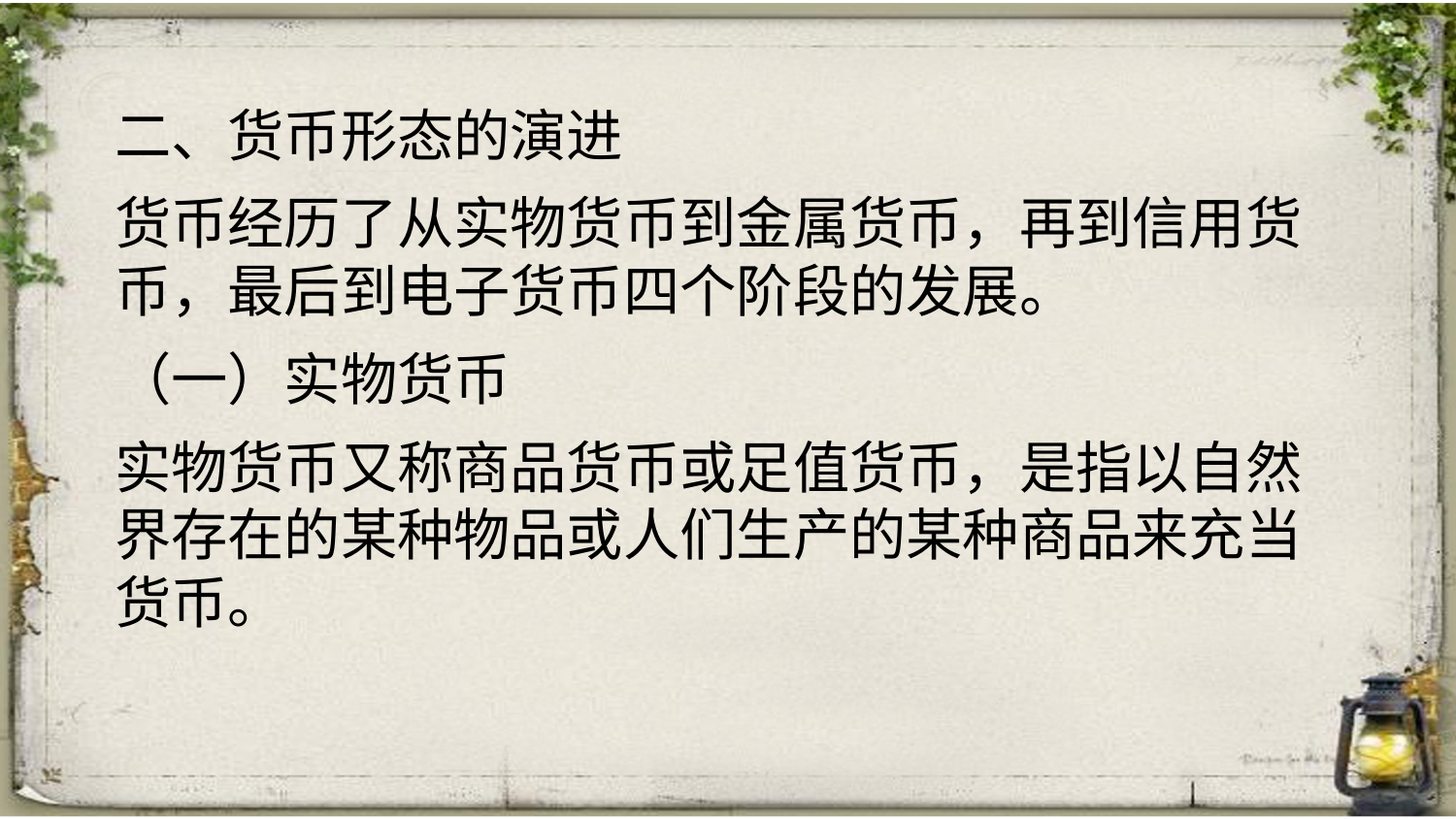

二、货币形态的演进
货币经历了从实物货币到金属货币，再到信用货币，最后到电子货币四个阶段的发展。
（一）实物货币
实物货币又称商品货币或足值货币，是指以自然界存在的某种物品或人们生产的某种商品来充当货币。